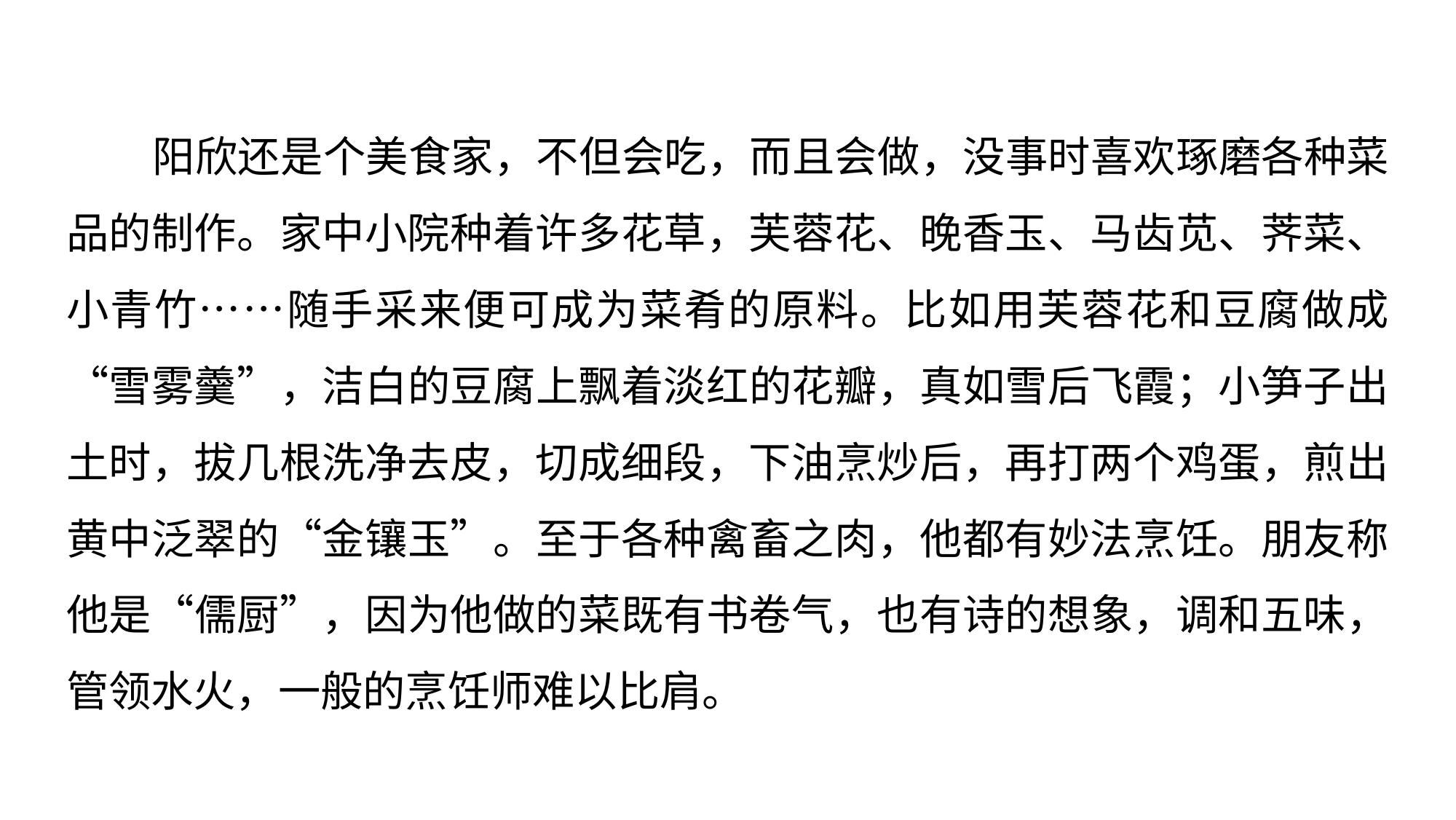

阳欣还是个美食家，不但会吃，而且会做，没事时喜欢琢磨各种菜品的制作。家中小院种着许多花草，芙蓉花、晚香玉、马齿苋、荠菜、小青竹……随手采来便可成为菜肴的原料。比如用芙蓉花和豆腐做成“雪雾羹”，洁白的豆腐上飘着淡红的花瓣，真如雪后飞霞；小笋子出土时，拔几根洗净去皮，切成细段，下油烹炒后，再打两个鸡蛋，煎出黄中泛翠的“金镶玉”。至于各种禽畜之肉，他都有妙法烹饪。朋友称他是“儒厨”，因为他做的菜既有书卷气，也有诗的想象，调和五味，管领水火，一般的烹饪师难以比肩。